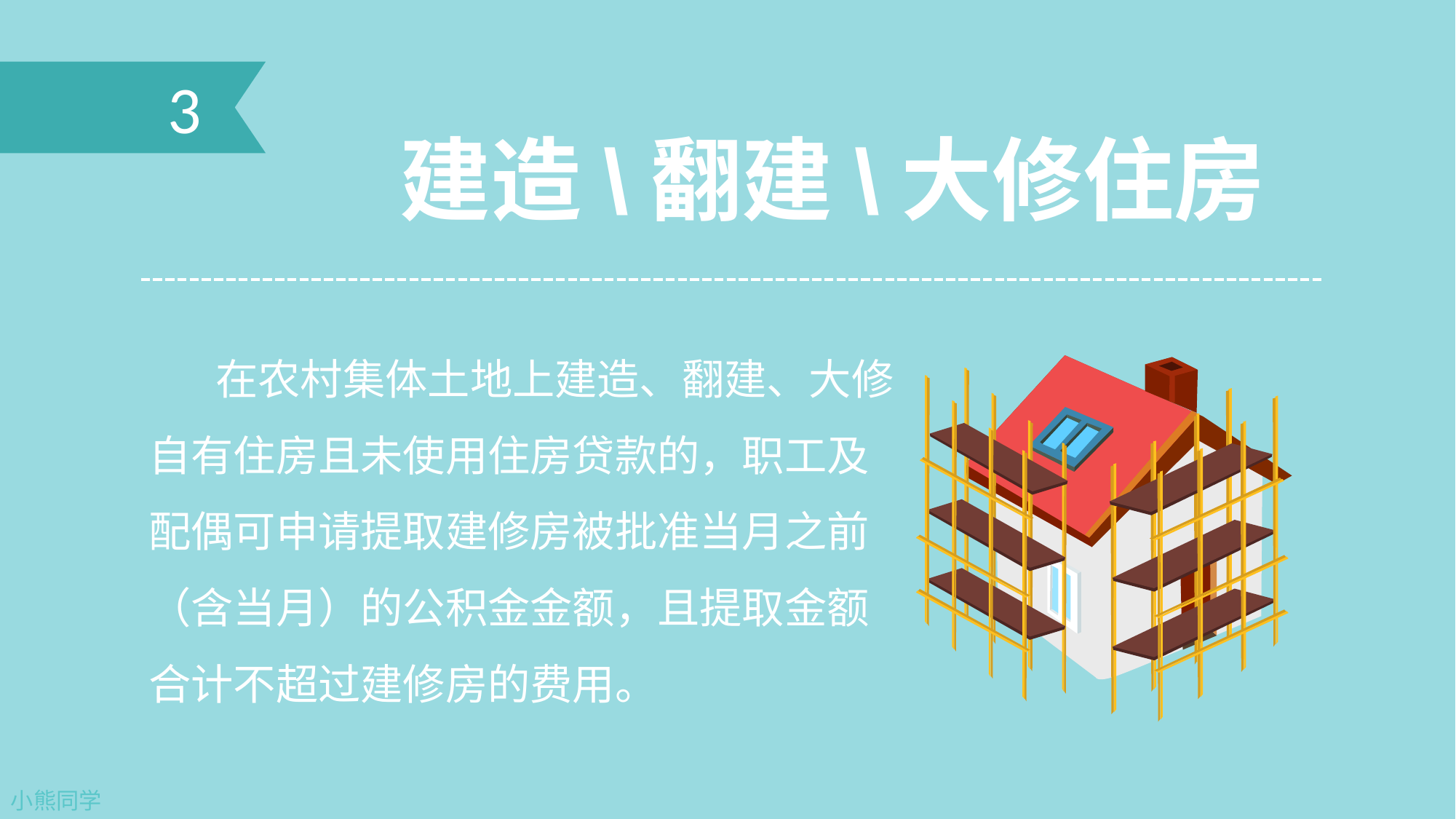

3
建造\翻建\大修住房
      在农村集体土地上建造、翻建、大修自有住房且未使用住房贷款的，职工及配偶可申请提取建修房被批准当月之前（含当月）的公积金金额，且提取金额合计不超过建修房的费用。